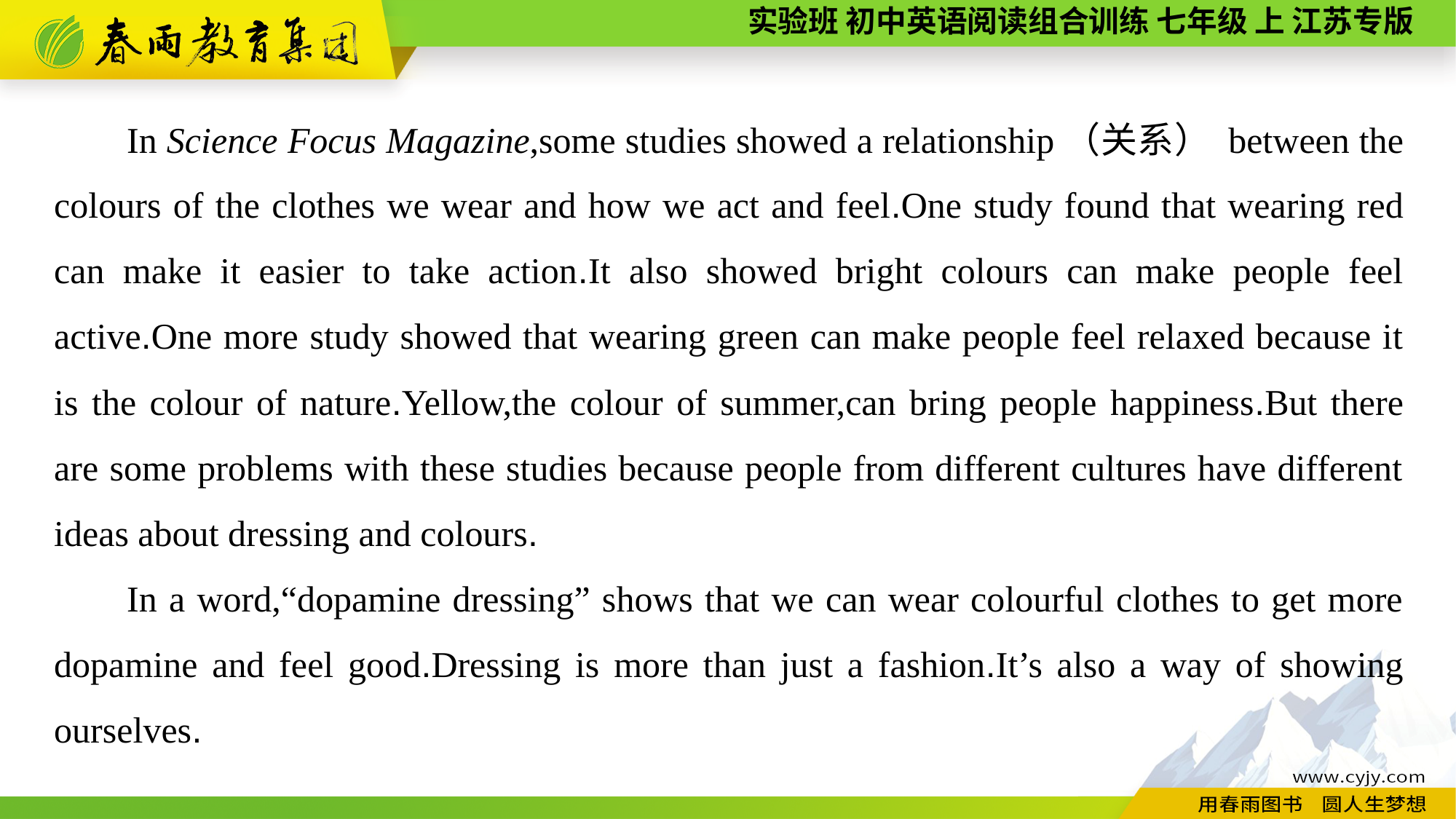

In Science Focus Magazine,some studies showed a relationship（关系） between the colours of the clothes we wear and how we act and feel.One study found that wearing red can make it easier to take action.It also showed bright colours can make people feel active.One more study showed that wearing green can make people feel relaxed because it is the colour of nature.Yellow,the colour of summer,can bring people happiness.But there are some problems with these studies because people from different cultures have different ideas about dressing and colours.
In a word,“dopamine dressing” shows that we can wear colourful clothes to get more dopamine and feel good.Dressing is more than just a fashion.It’s also a way of showing ourselves.